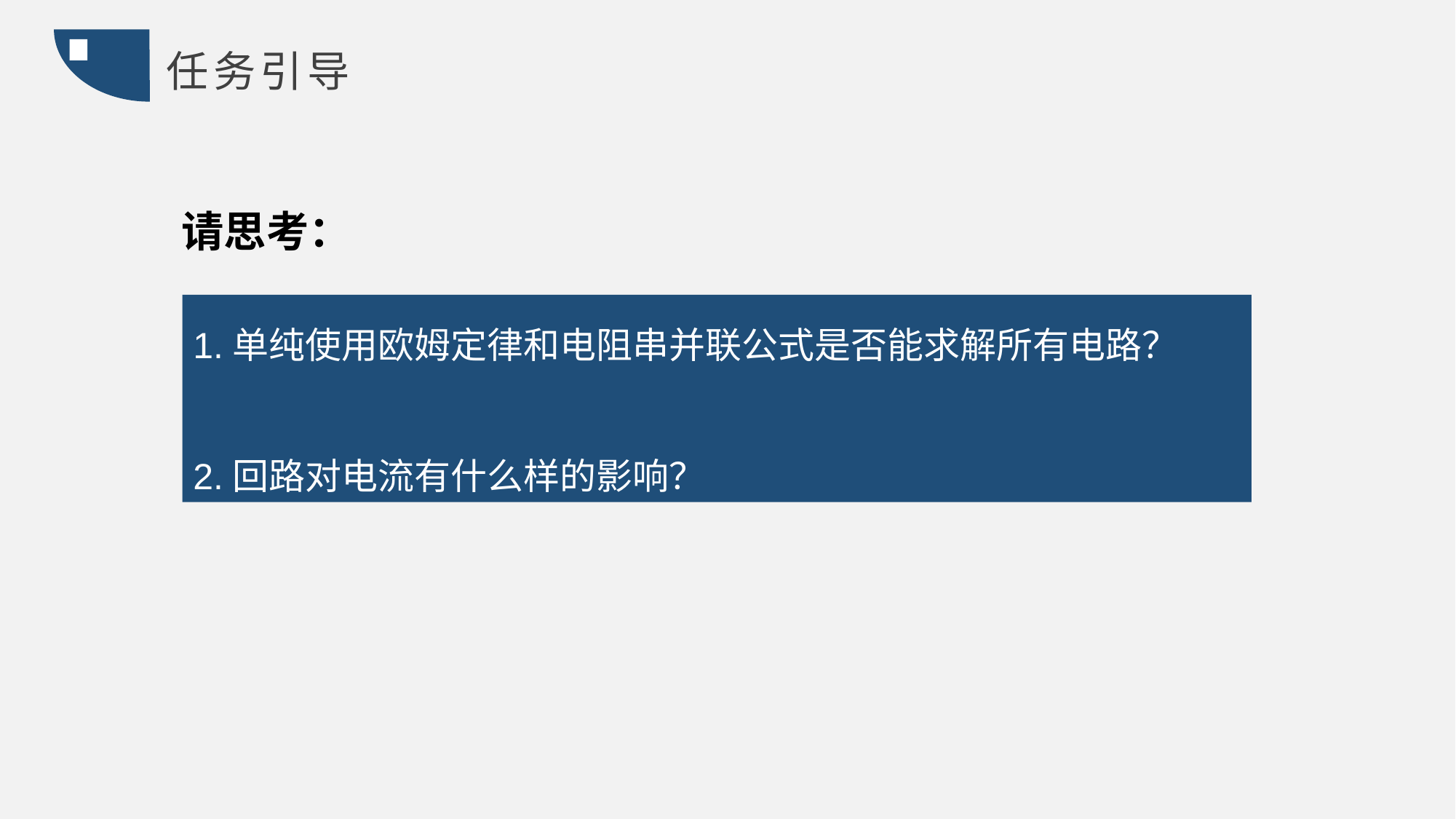

任务引导
请思考：
1.单纯使用欧姆定律和电阻串并联公式是否能求解所有电路？

2.回路对电流有什么样的影响？